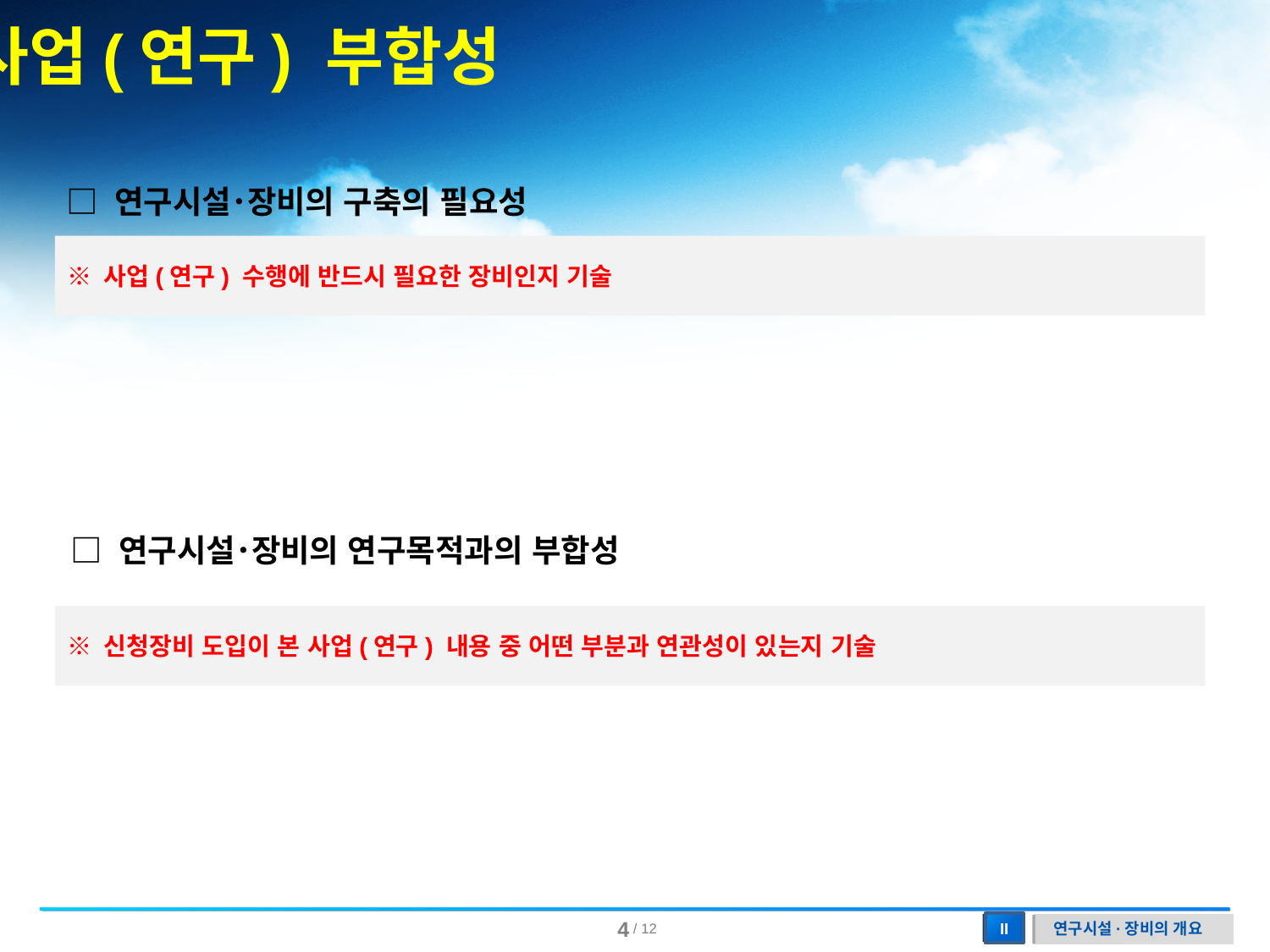

사업(연구) 부합성
□ 연구시설･장비의 구축의 필요성
※ 사업(연구) 수행에 반드시 필요한 장비인지 기술
□ 연구시설･장비의 연구목적과의 부합성
※ 신청장비 도입이 본 사업(연구) 내용 중 어떤 부분과 연관성이 있는지 기술
연구시설·장비의 개요
II